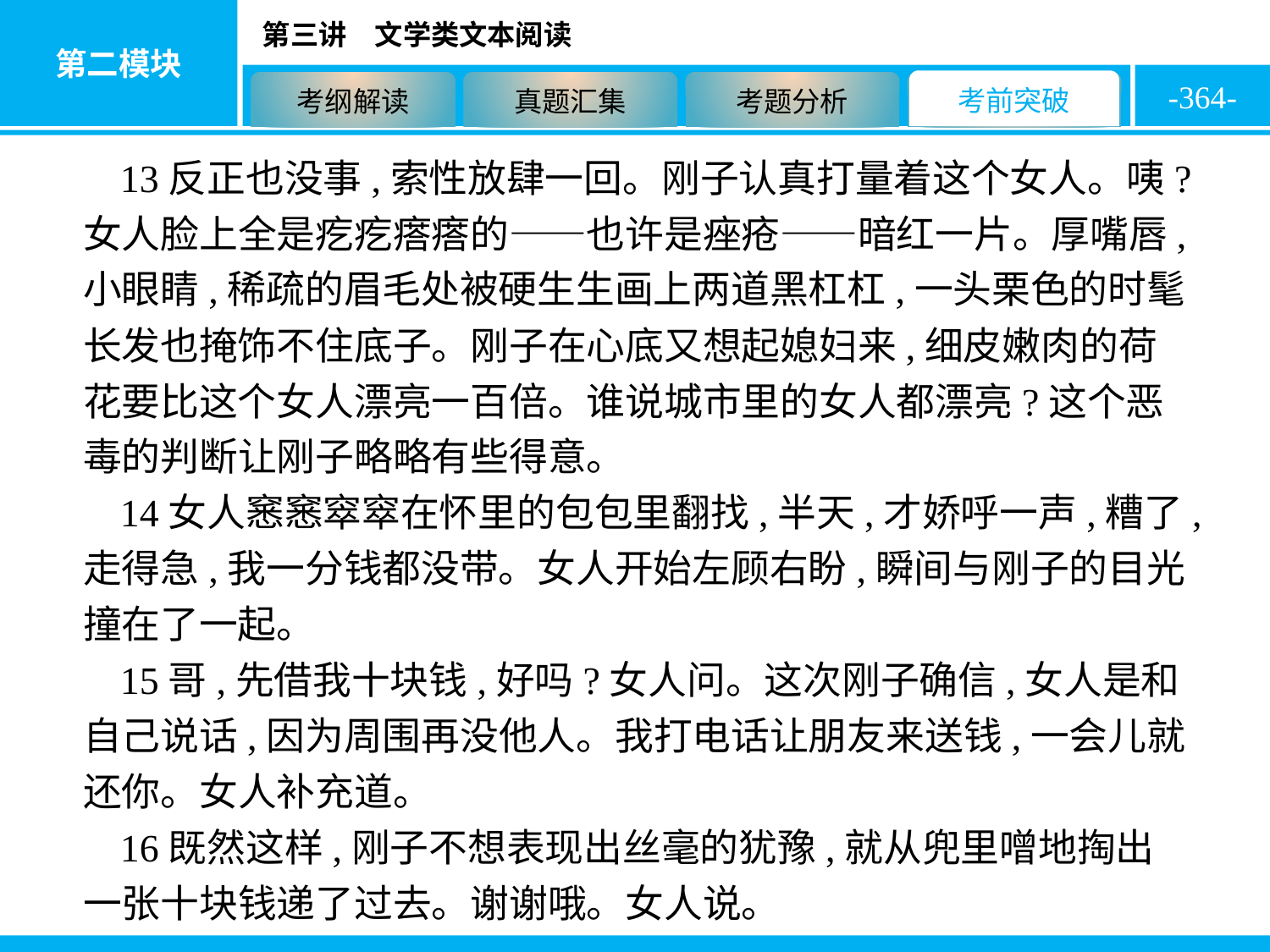

-364-
13反正也没事,索性放肆一回。刚子认真打量着这个女人。咦?女人脸上全是疙疙瘩瘩的——也许是痤疮——暗红一片。厚嘴唇,小眼睛,稀疏的眉毛处被硬生生画上两道黑杠杠,一头栗色的时髦长发也掩饰不住底子。刚子在心底又想起媳妇来,细皮嫩肉的荷花要比这个女人漂亮一百倍。谁说城市里的女人都漂亮?这个恶毒的判断让刚子略略有些得意。
14女人窸窸窣窣在怀里的包包里翻找,半天,才娇呼一声,糟了,走得急,我一分钱都没带。女人开始左顾右盼,瞬间与刚子的目光撞在了一起。
15哥,先借我十块钱,好吗?女人问。这次刚子确信,女人是和自己说话,因为周围再没他人。我打电话让朋友来送钱,一会儿就还你。女人补充道。
16既然这样,刚子不想表现出丝毫的犹豫,就从兜里噌地掏出一张十块钱递了过去。谢谢哦。女人说。